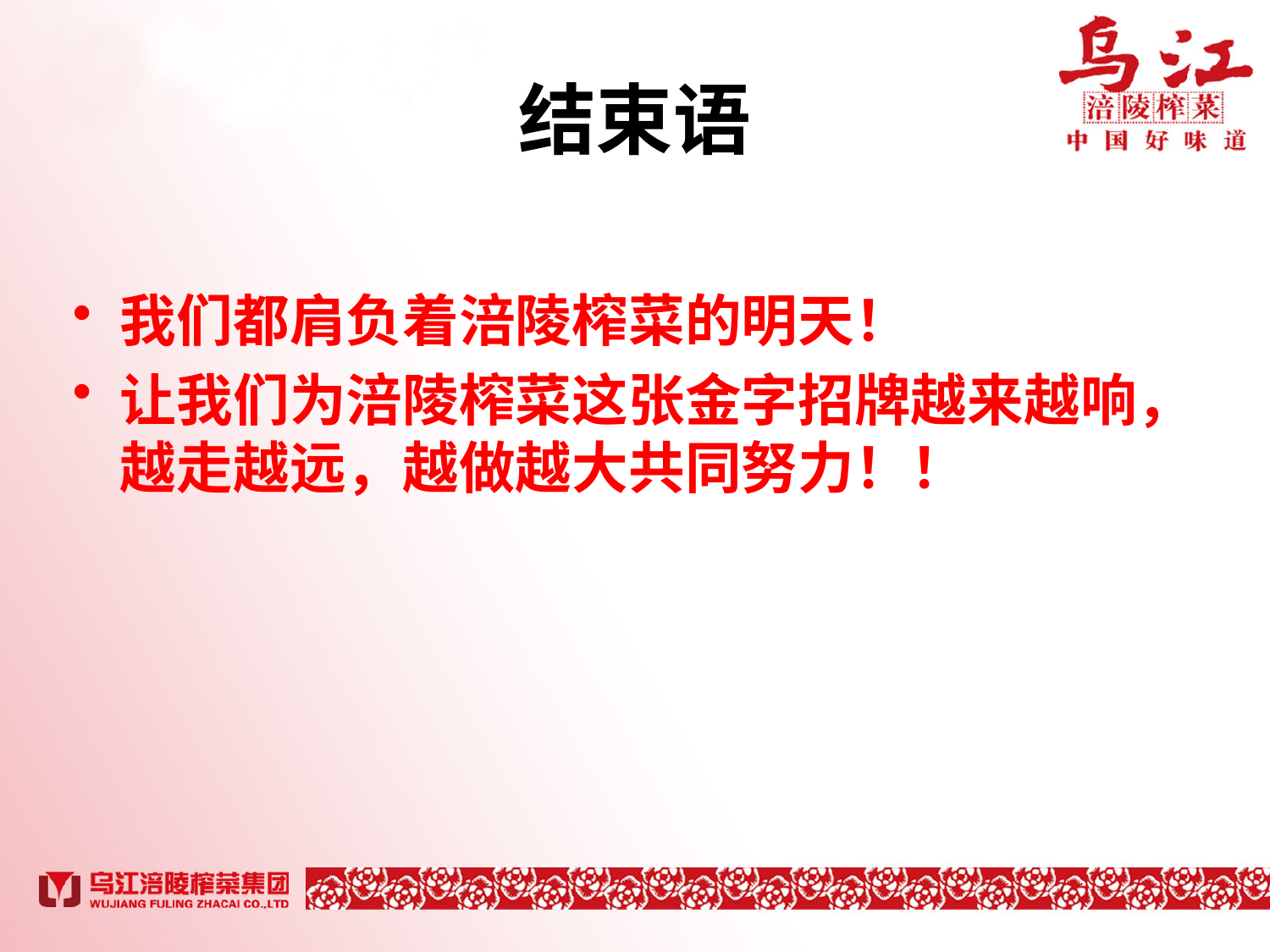

# 结束语
我们都肩负着涪陵榨菜的明天！
让我们为涪陵榨菜这张金字招牌越来越响，越走越远，越做越大共同努力！！